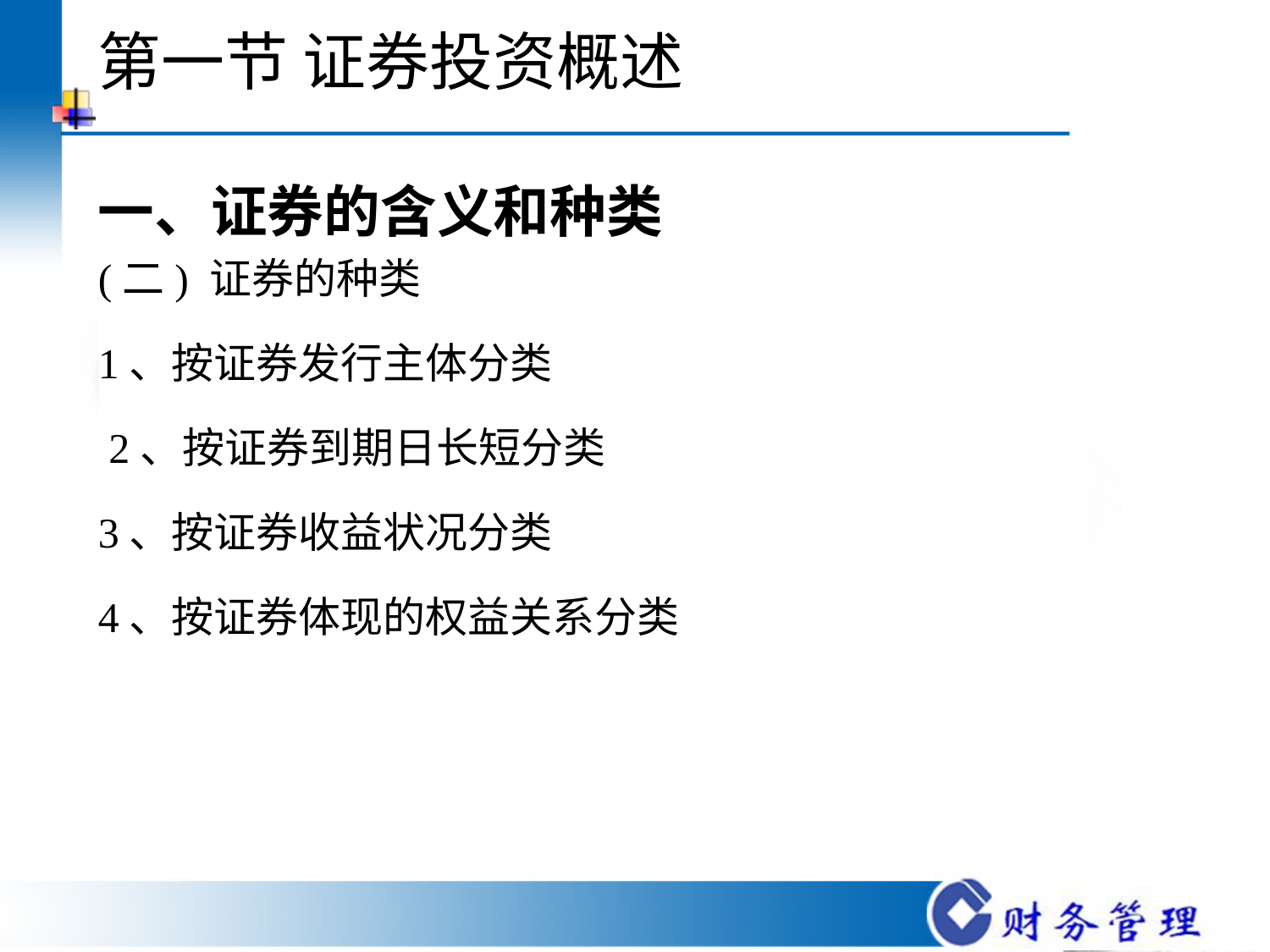

# 第一节 证券投资概述
一、证券的含义和种类
(二) 证券的种类
1、按证券发行主体分类
 2、按证券到期日长短分类
3、按证券收益状况分类
4、按证券体现的权益关系分类

4